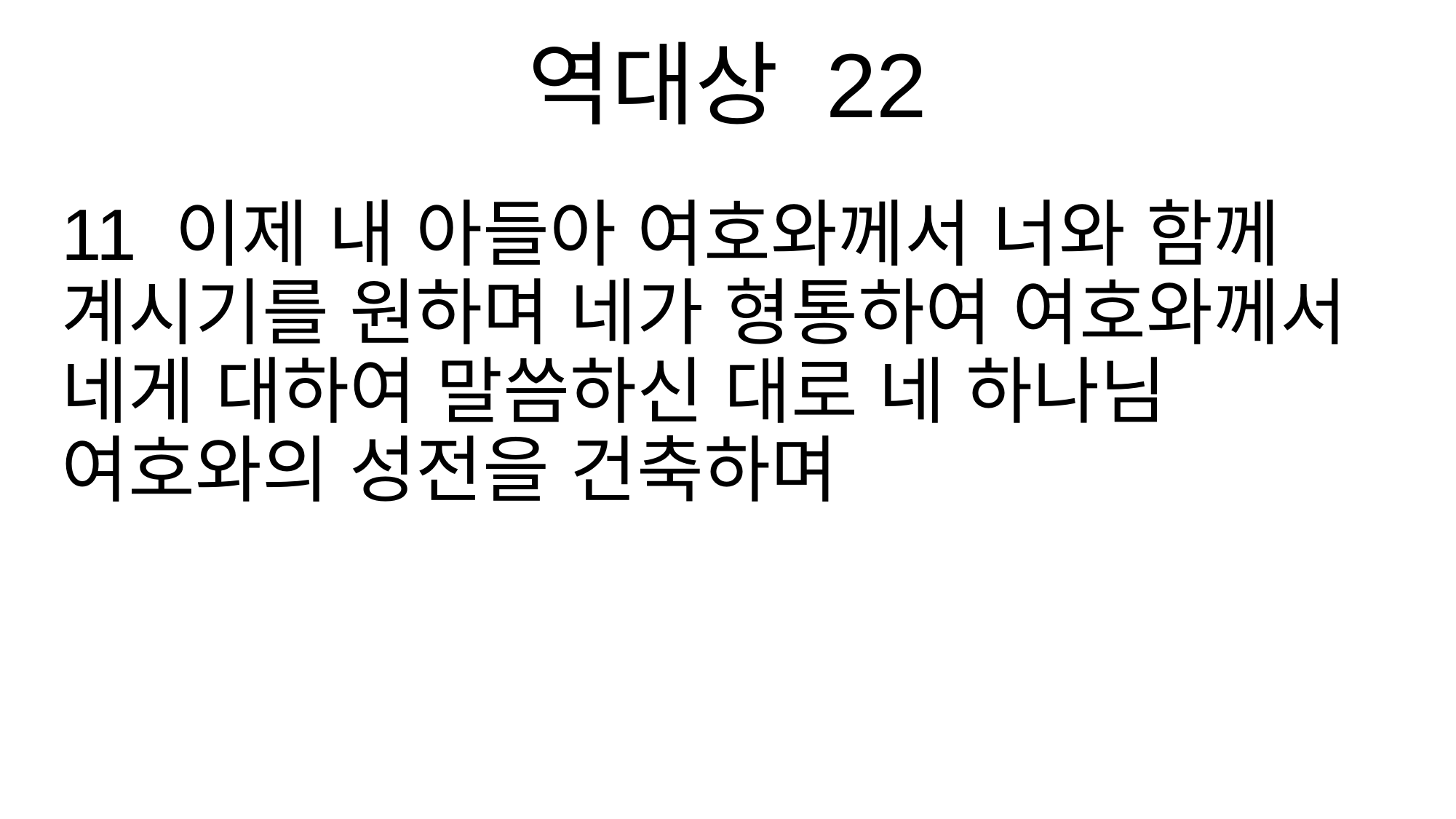

역대상 22
11 이제 내 아들아 여호와께서 너와 함께 계시기를 원하며 네가 형통하여 여호와께서 네게 대하여 말씀하신 대로 네 하나님 여호와의 성전을 건축하며